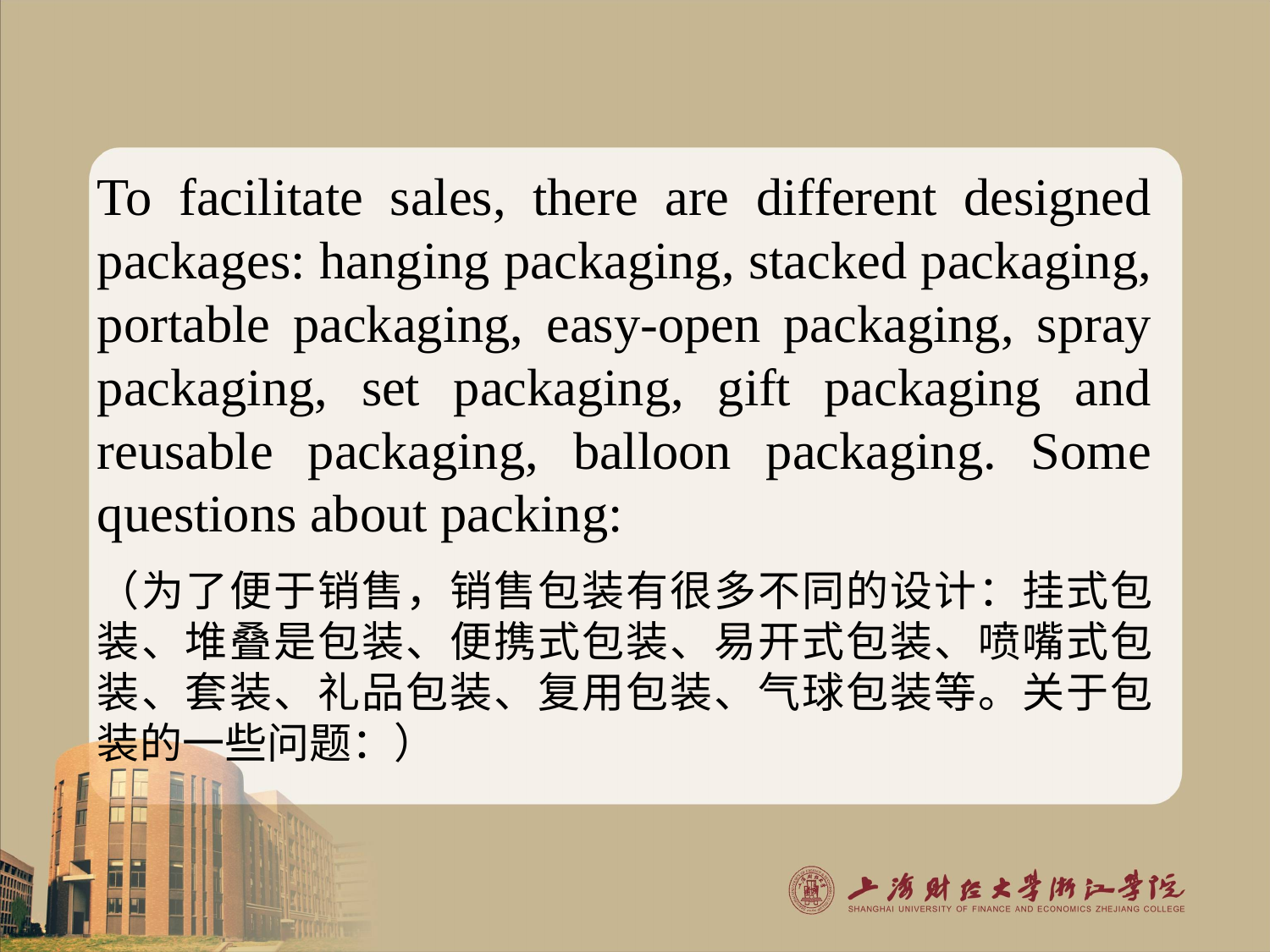

To facilitate sales, there are different designed packages: hanging packaging, stacked packaging, portable packaging, easy-open packaging, spray packaging, set packaging, gift packaging and reusable packaging, balloon packaging. Some questions about packing:

（为了便于销售，销售包装有很多不同的设计：挂式包装、堆叠是包装、便携式包装、易开式包装、喷嘴式包装、套装、礼品包装、复用包装、气球包装等。关于包装的一些问题：）